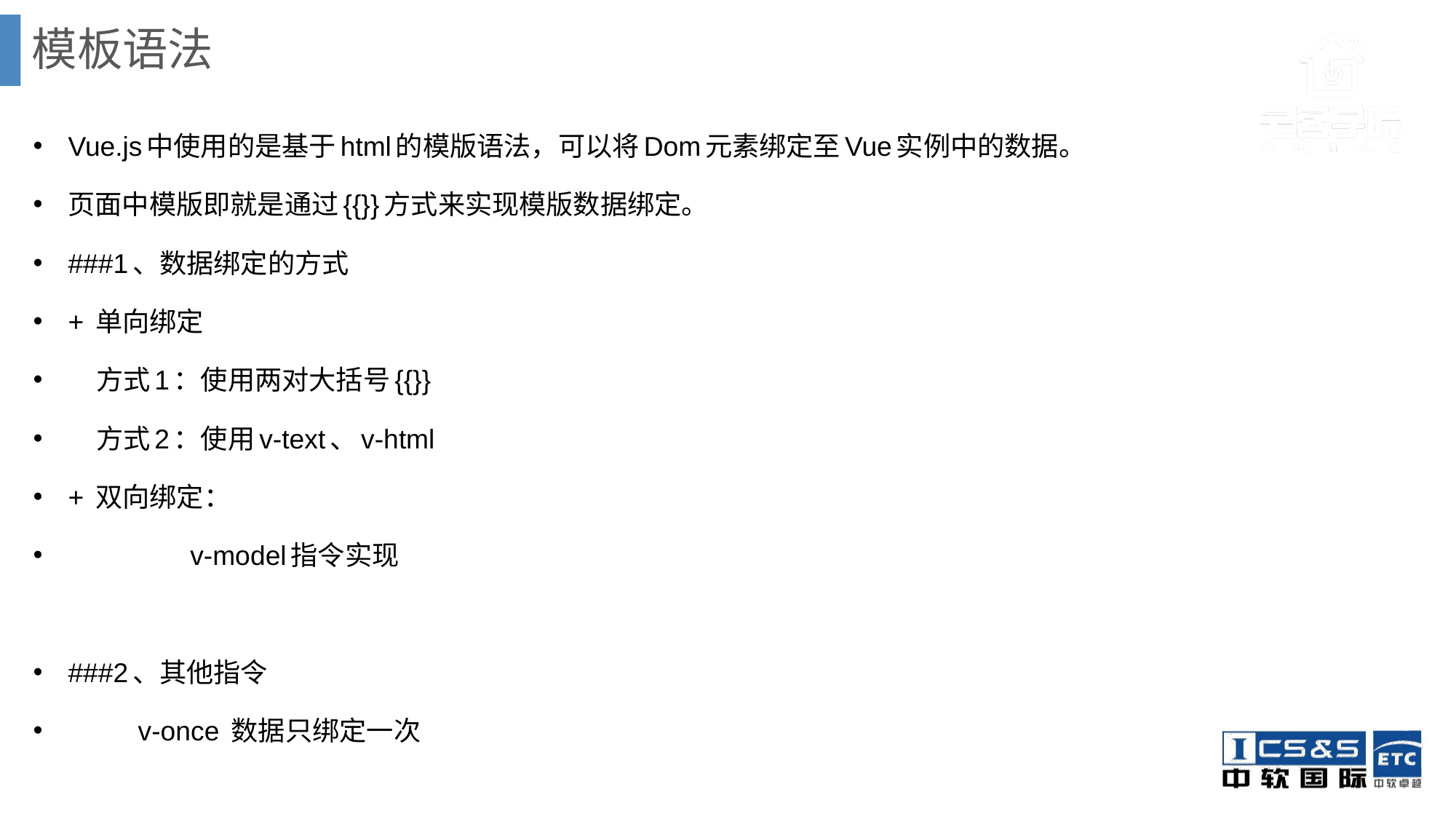

# 模板语法
Vue.js中使用的是基于html的模版语法，可以将Dom元素绑定至Vue实例中的数据。
页面中模版即就是通过{{}}方式来实现模版数据绑定。
###1、数据绑定的方式
+ 单向绑定
    方式1：使用两对大括号{{}}
    方式2：使用v-text、v-html
+ 双向绑定：
	       v-model指令实现

###2、其他指令
	v-once 数据只绑定一次